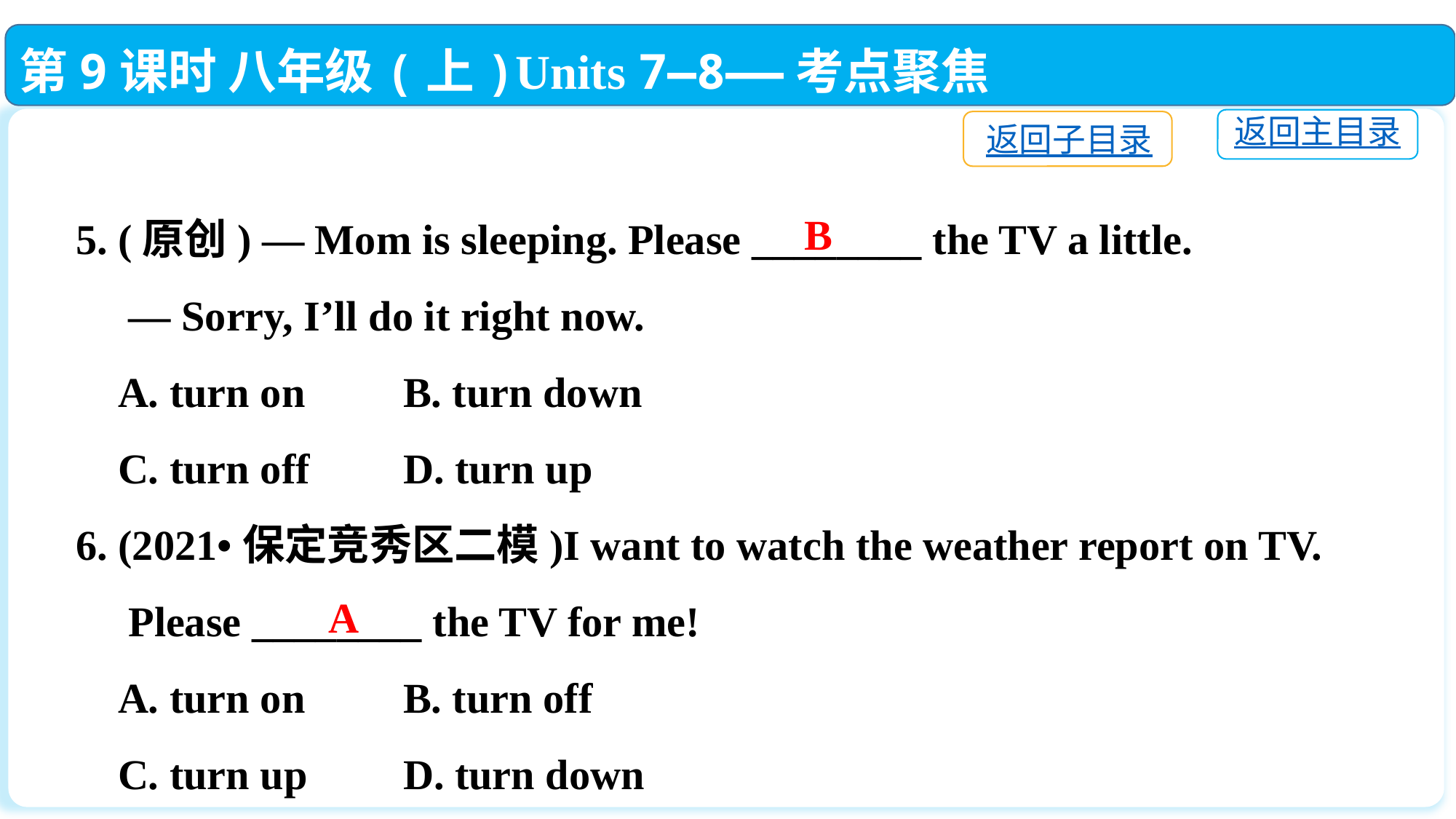

第9课时 八年级(上)Units 7—8——考点聚焦

返回主目录

返回子目录
5. (原创) — Mom is sleeping. Please ________ the TV a little.
     — Sorry, I’ll do it right now.
    A. turn on	B. turn down
    C. turn off	D. turn up
6. (2021•保定竞秀区二模)I want to watch the weather report on TV.
     Please ________ the TV for me!
    A. turn on	B. turn off
    C. turn up	D. turn down
B
A